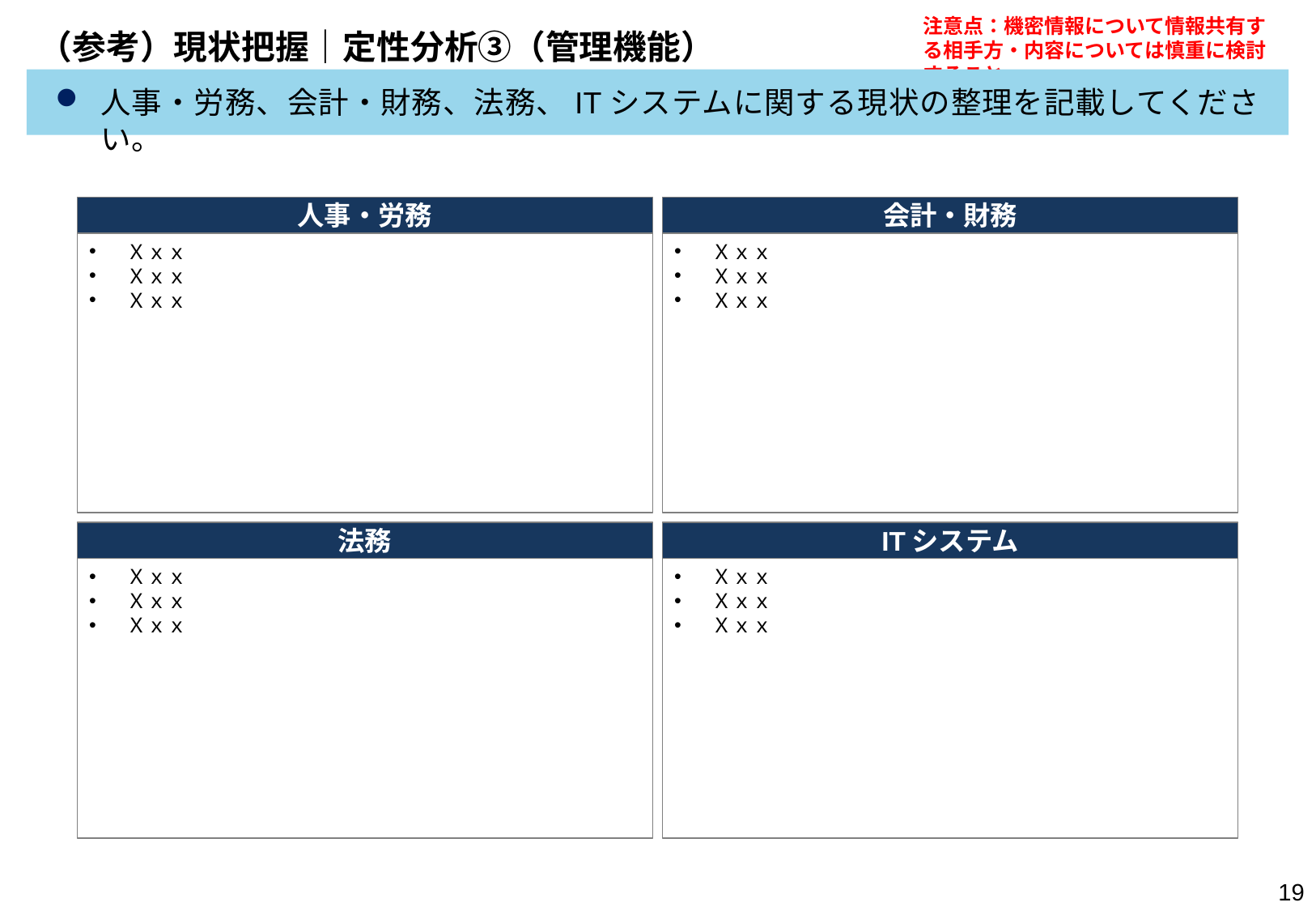

# （参考）現状把握｜定性分析③（管理機能）
人事・労務、会計・財務、法務、ITシステムに関する現状の整理を記載してください。
人事・労務
会計・財務
Ｘｘｘ
Ｘｘｘ
Ｘｘｘ
Ｘｘｘ
Ｘｘｘ
Ｘｘｘ
法務
ITシステム
Ｘｘｘ
Ｘｘｘ
Ｘｘｘ
Ｘｘｘ
Ｘｘｘ
Ｘｘｘ
19